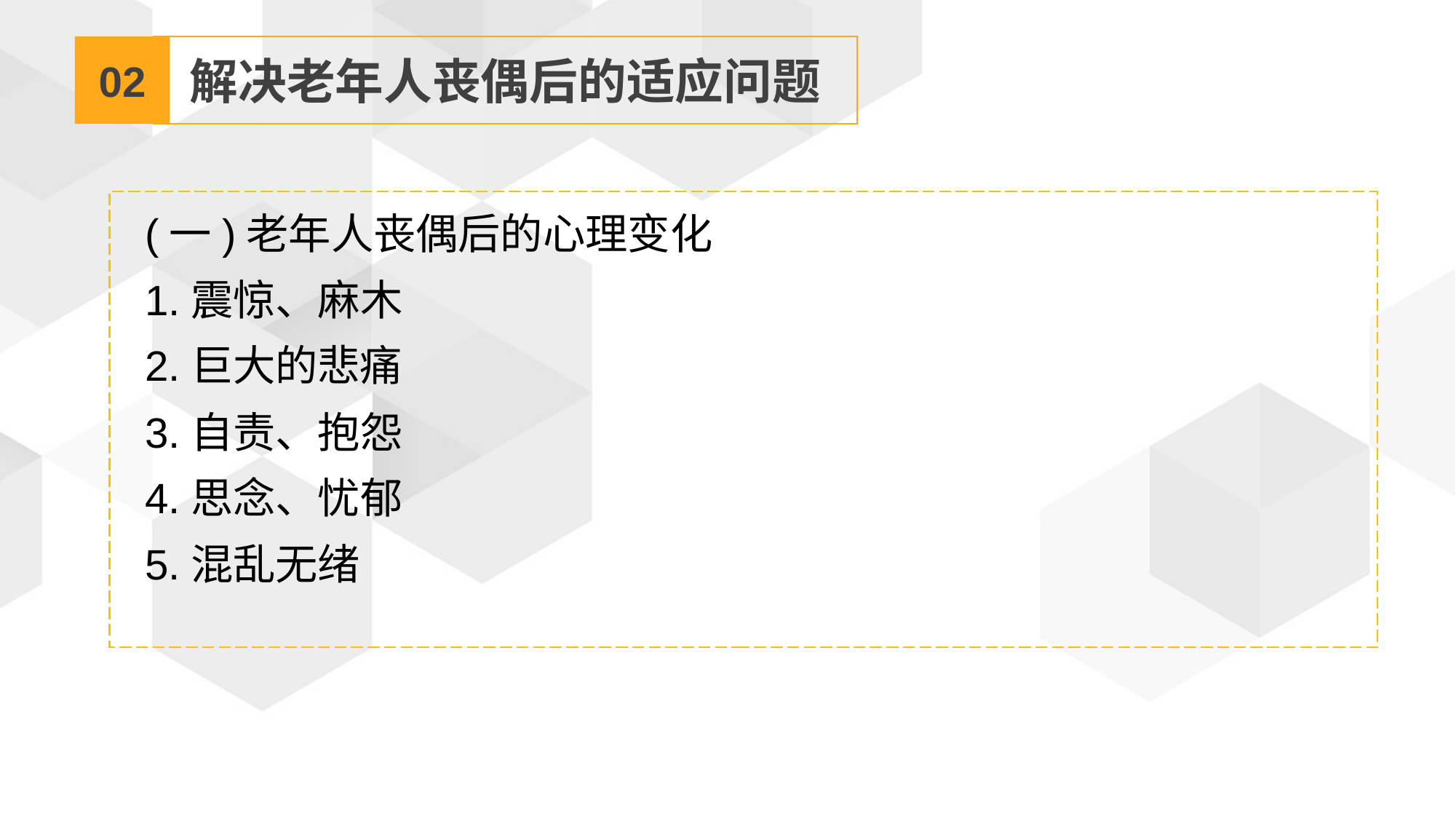

02
解决老年人丧偶后的适应问题
   (一)老年人丧偶后的心理变化
   1.震惊、麻木
   2.巨大的悲痛
   3.自责、抱怨
   4.思念、忧郁
   5.混乱无绪